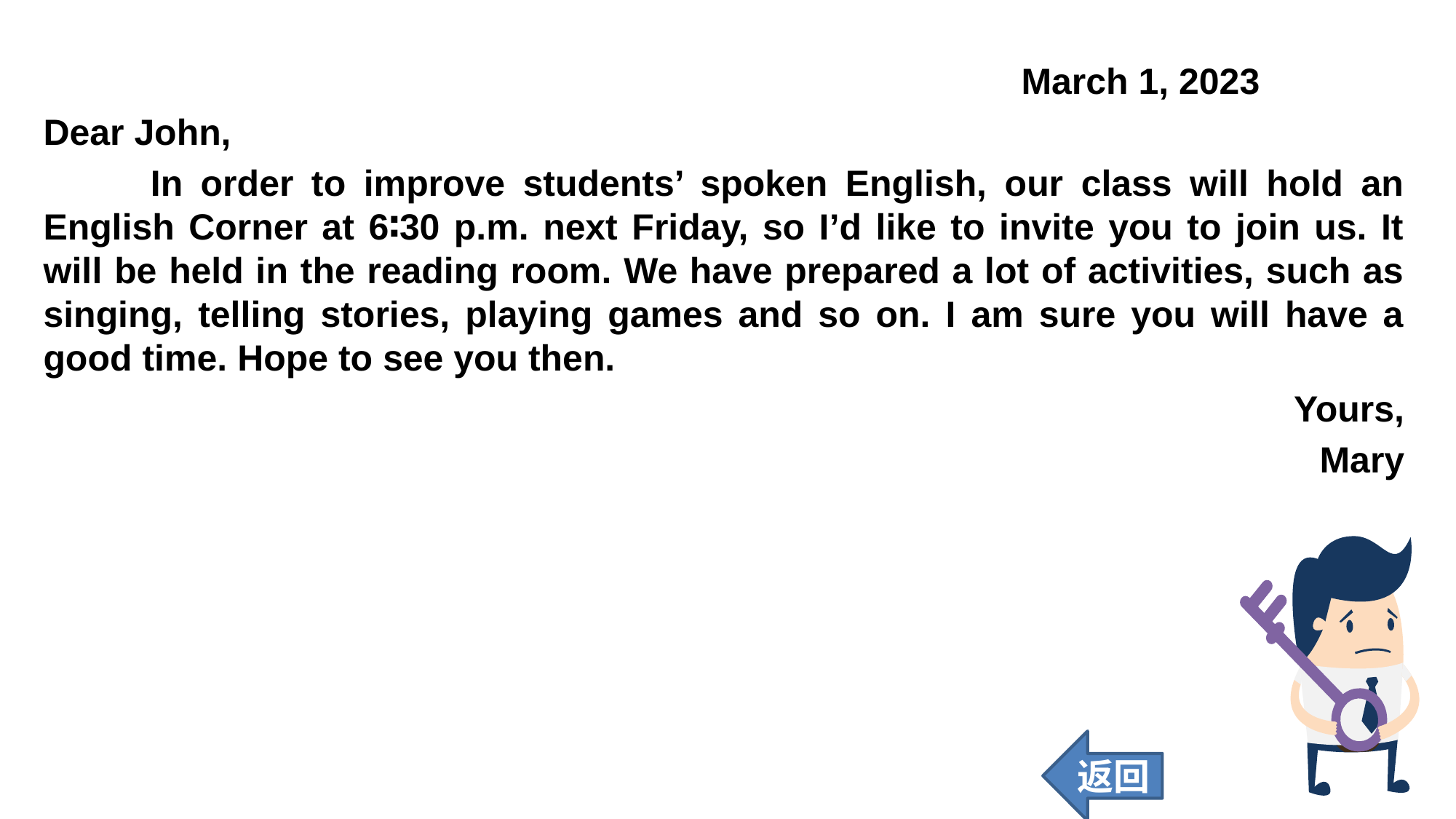

March 1, 2023
Dear John,
      In order to improve students’ spoken English, our class will hold an English Corner at 6∶30 p.m. next Friday, so I’d like to invite you to join us. It will be held in the reading room. We have prepared a lot of activities, such as singing, telling stories, playing games and so on. I am sure you will have a good time. Hope to see you then.
Yours,
Mary

返回
57